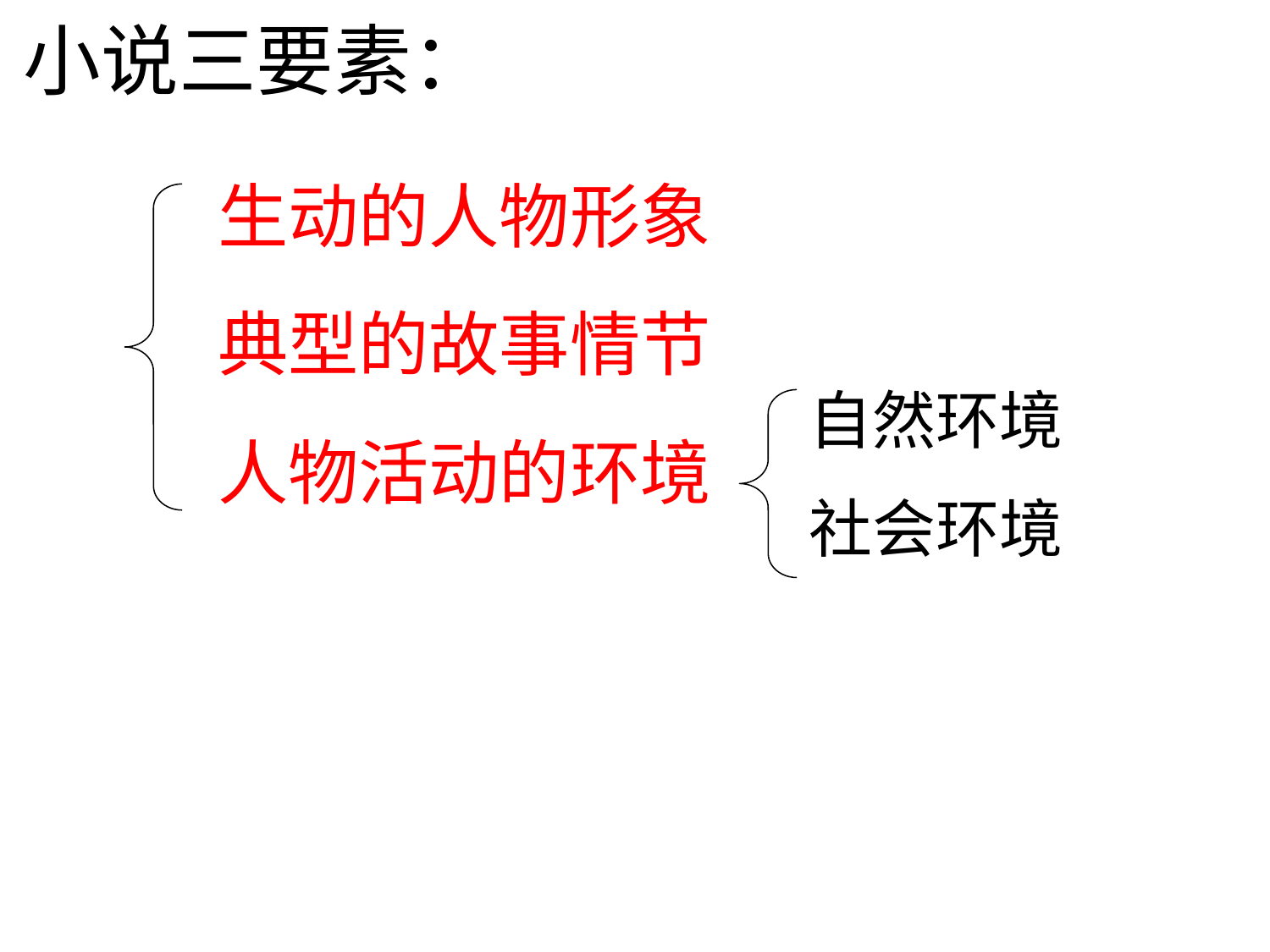

小说三要素：
生动的人物形象
典型的故事情节
人物活动的环境

自然环境
社会环境